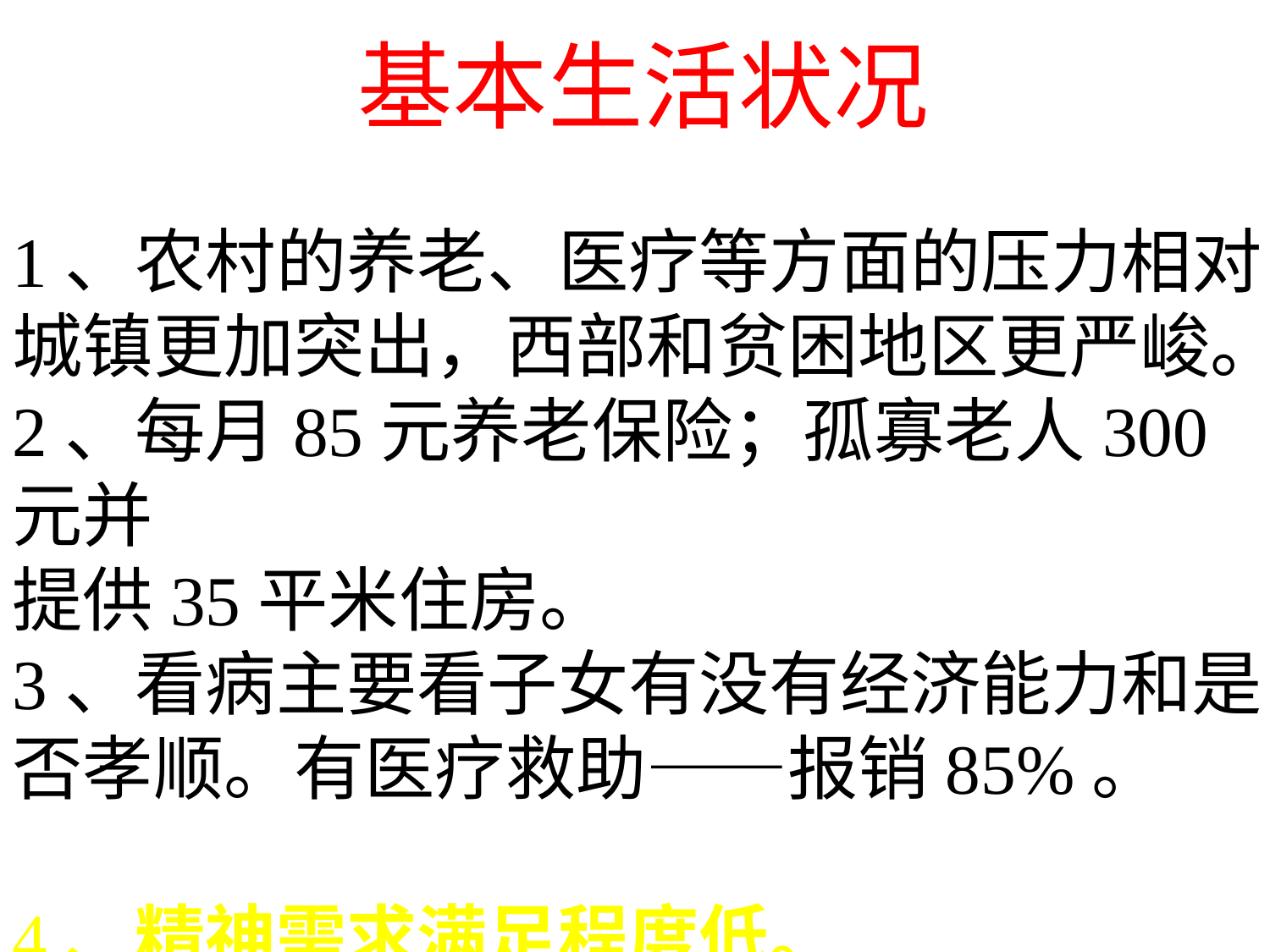

基本生活状况

1、农村的养老、医疗等方面的压力相对
城镇更加突出，西部和贫困地区更严峻。
2、每月85元养老保险；孤寡老人300元并
提供35平米住房。
3、看病主要看子女有没有经济能力和是
否孝顺。有医疗救助——报销85%。

4、精神需求满足程度低。